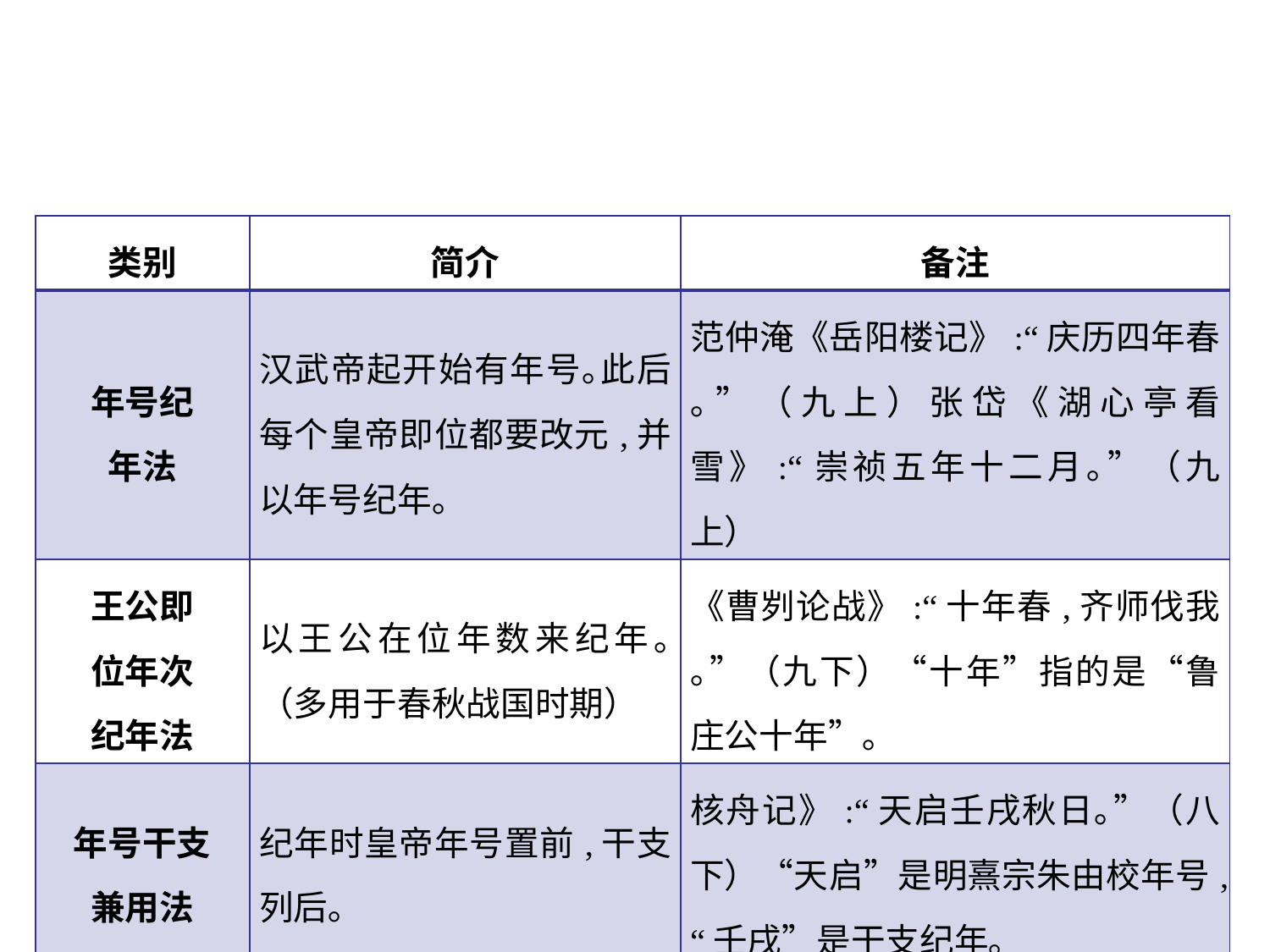

| 类别 | 简介 | 备注 |
| --- | --- | --- |
| 年号纪 年法 | 汉武帝起开始有年号｡此后每个皇帝即位都要改元,并以年号纪年｡ | 范仲淹《岳阳楼记》:“庆历四年春｡”（九上）张岱《湖心亭看雪》:“崇祯五年十二月｡”（九上） |
| 王公即 位年次 纪年法 | 以王公在位年数来纪年｡（多用于春秋战国时期） | 《曹刿论战》:“十年春,齐师伐我｡”（九下）“十年”指的是“鲁庄公十年”｡ |
| 年号干支 兼用法 | 纪年时皇帝年号置前,干支列后｡ | 核舟记》:“天启壬戌秋日｡”（八下）“天启”是明熹宗朱由校年号,“壬戌”是干支纪年｡ |